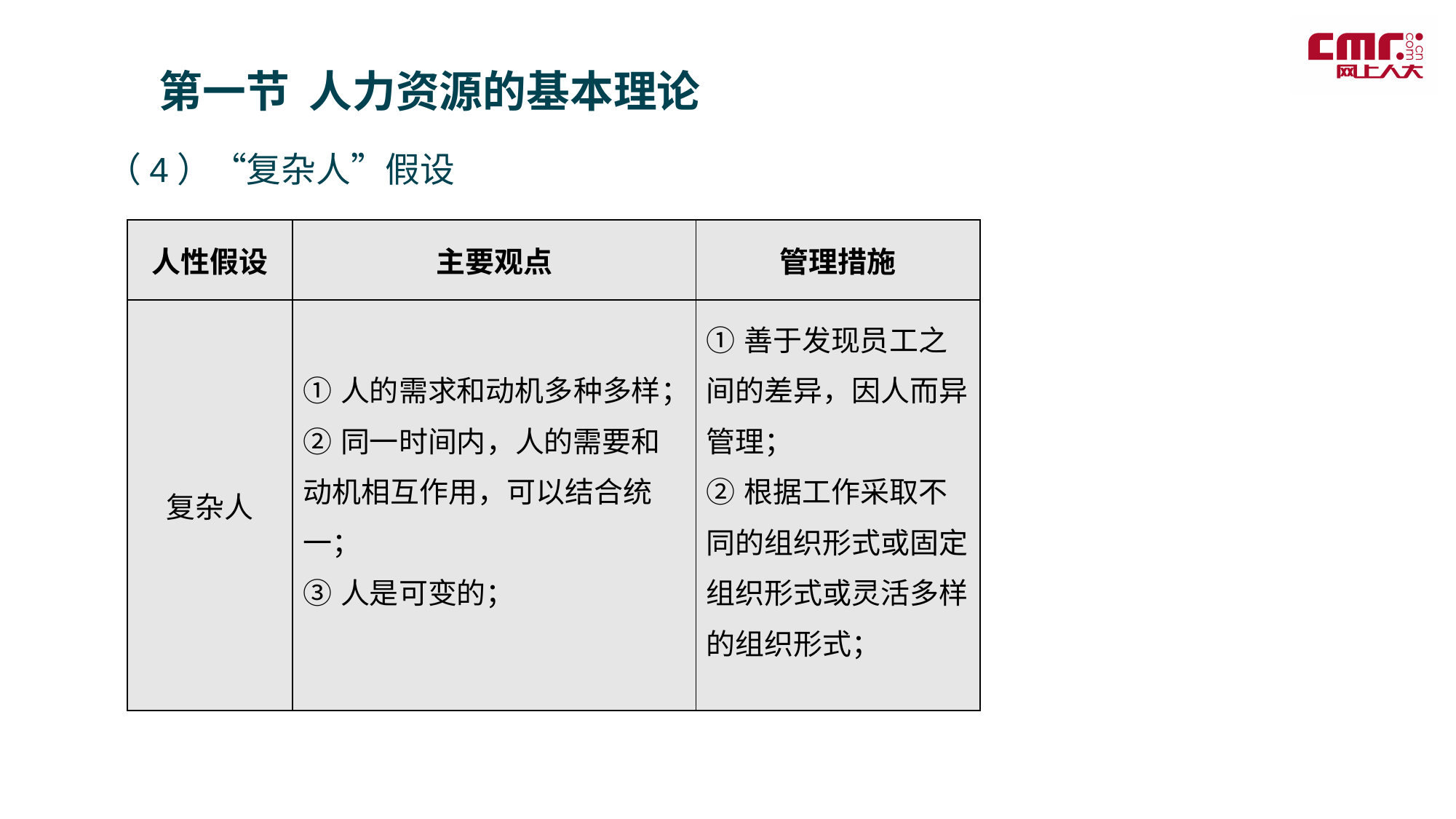

第一节  人力资源的基本理论
（4）“复杂人”假设
| 人性假设 | 主要观点 | 管理措施 |
| --- | --- | --- |
| 复杂人 | ①人的需求和动机多种多样； ②同一时间内，人的需要和动机相互作用，可以结合统一； ③人是可变的； | ①善于发现员工之间的差异，因人而异管理； ②根据工作采取不同的组织形式或固定组织形式或灵活多样的组织形式； |